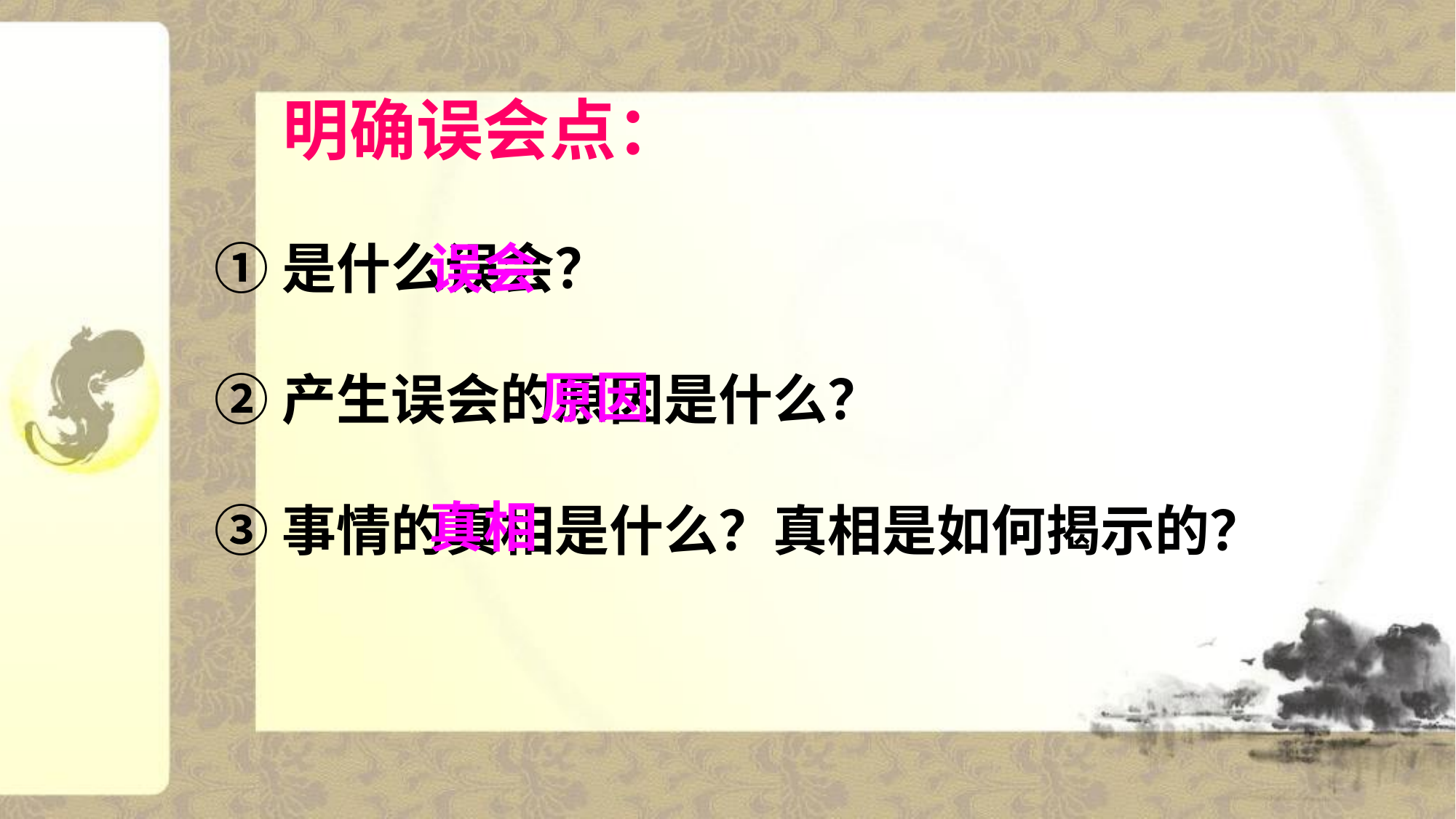

明确误会点：
①是什么误会？

②产生误会的原因是什么？

③事情的真相是什么？真相是如何揭示的？
误会
原因
真相